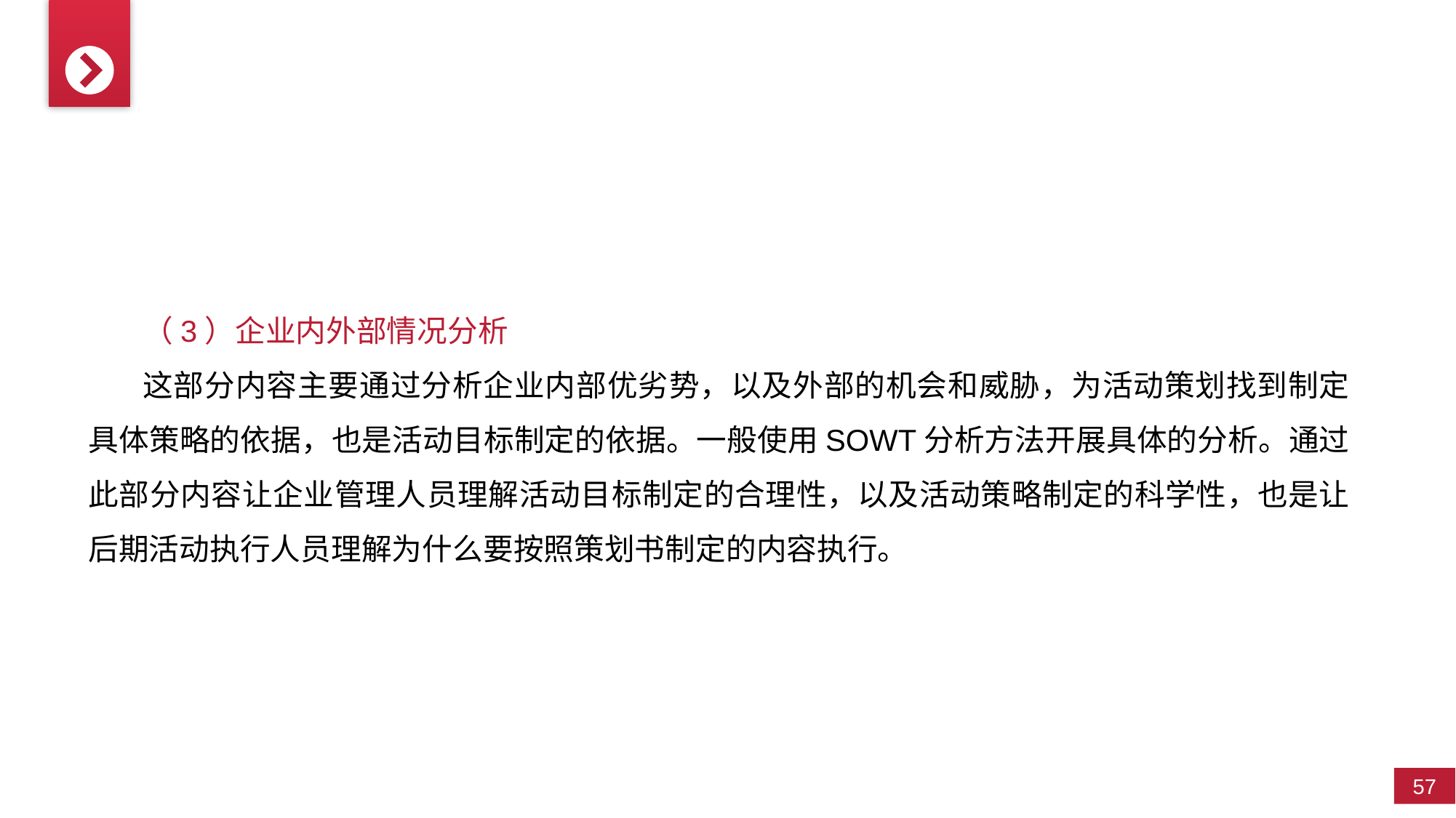

（3）企业内外部情况分析
这部分内容主要通过分析企业内部优劣势，以及外部的机会和威胁，为活动策划找到制定具体策略的依据，也是活动目标制定的依据。一般使用SOWT分析方法开展具体的分析。通过此部分内容让企业管理人员理解活动目标制定的合理性，以及活动策略制定的科学性，也是让后期活动执行人员理解为什么要按照策划书制定的内容执行。